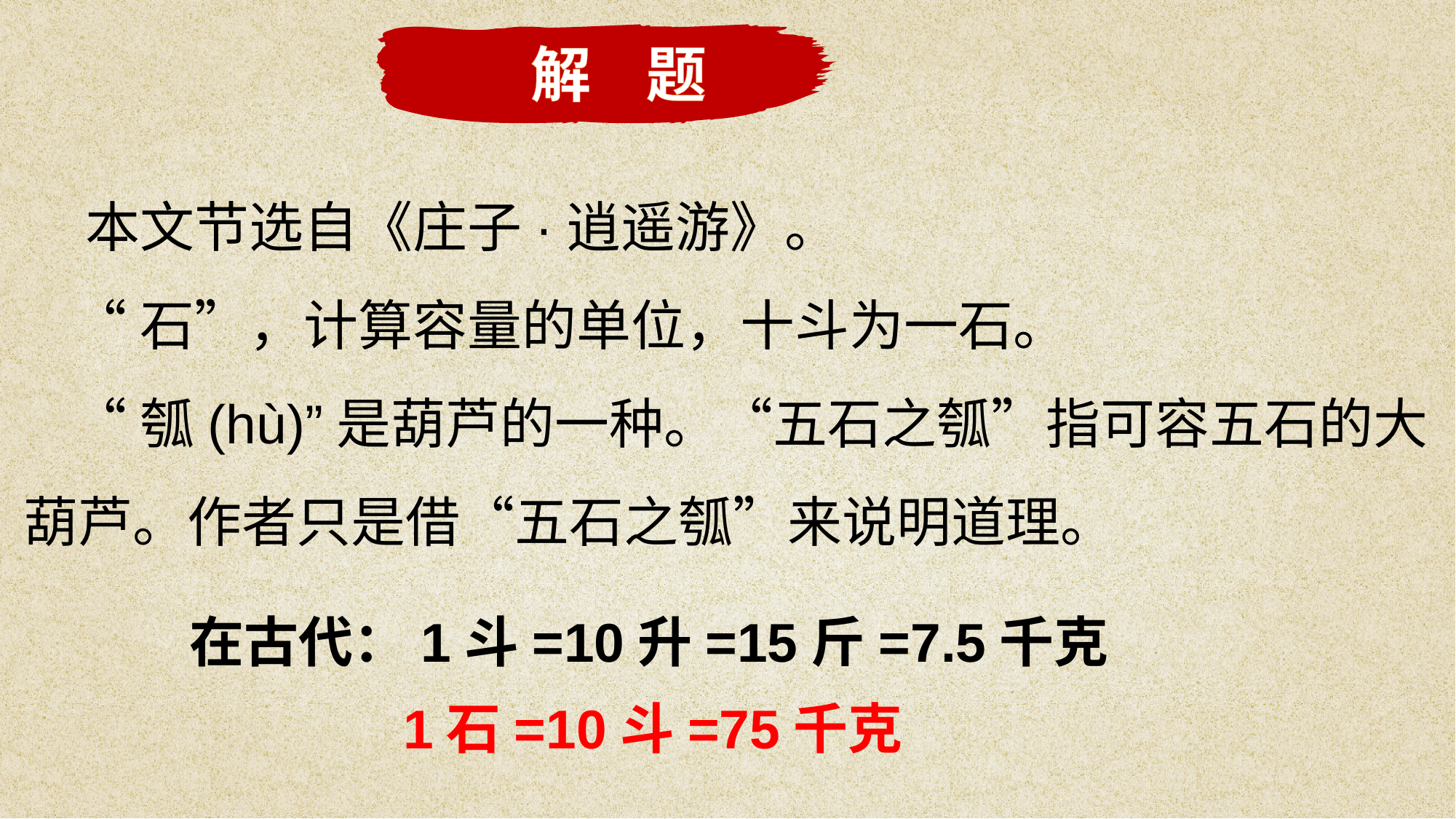

解  题
    本文节选自《庄子·逍遥游》。
    “石”，计算容量的单位，十斗为一石。
    “瓠(hù)”是葫芦的一种。“五石之瓠”指可容五石的大葫芦。作者只是借“五石之瓠”来说明道理。
在古代：1斗=10升=15斤=7.5千克
1石=10斗=75千克